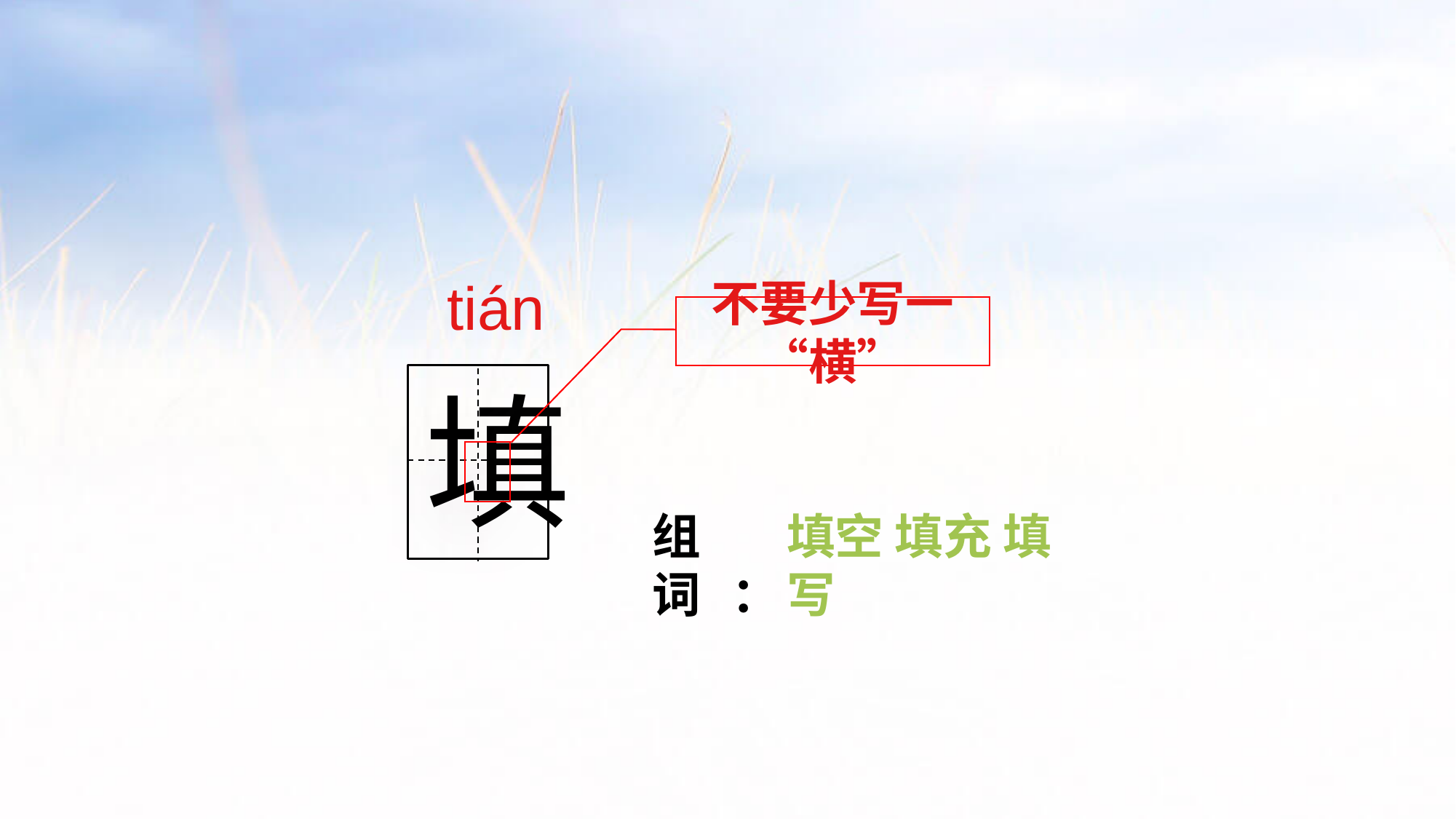

tián
不要少写一“横”

填

组词：
填空 填充 填写